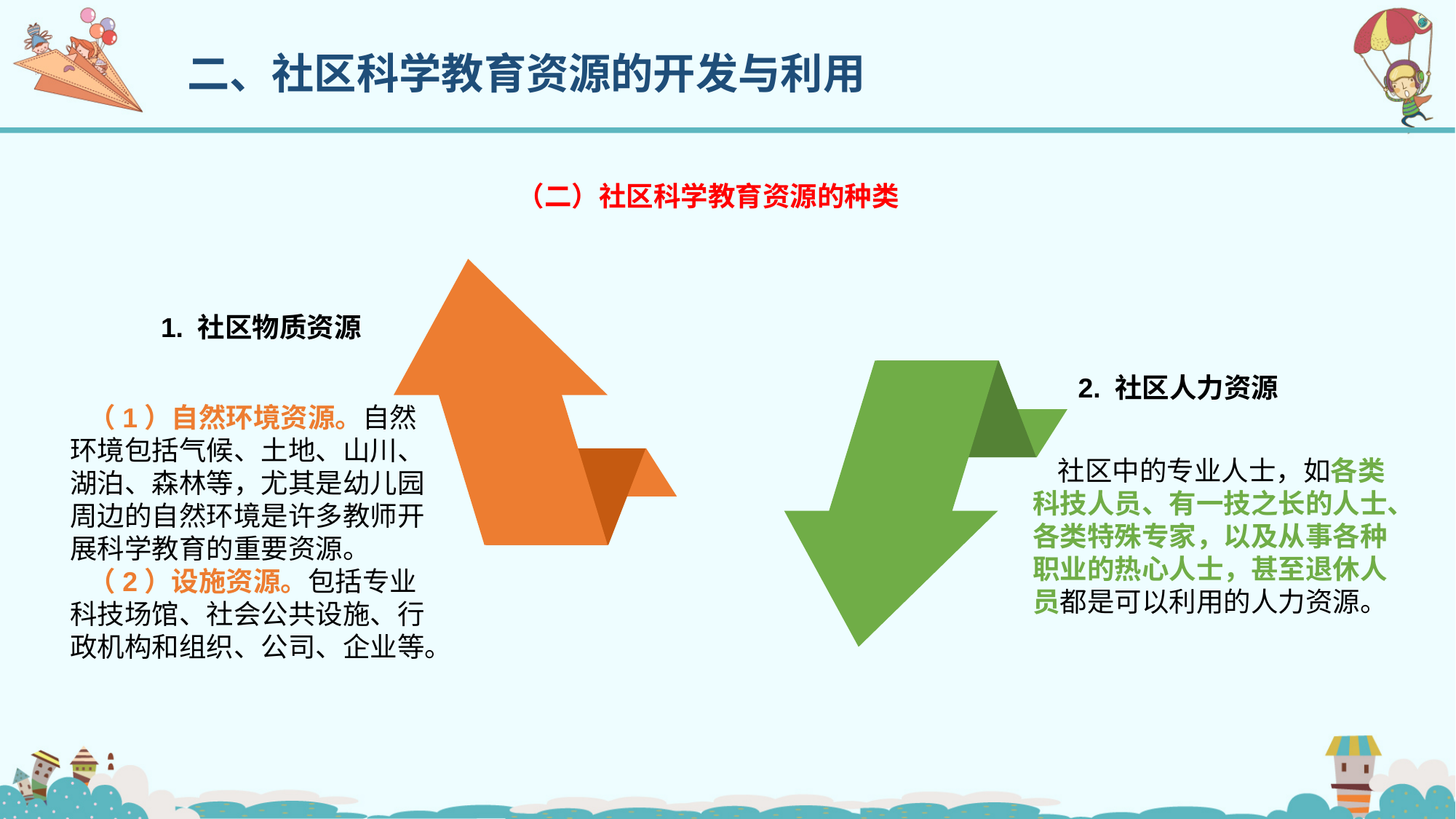

二、社区科学教育资源的开发与利用

（二）社区科学教育资源的种类

1. 社区物质资源
2. 社区人力资源
  （1）自然环境资源。自然环境包括气候、土地、山川、湖泊、森林等，尤其是幼儿园周边的自然环境是许多教师开展科学教育的重要资源。
  （2）设施资源。包括专业科技场馆、社会公共设施、行政机构和组织、公司、企业等。
   社区中的专业人士，如各类科技人员、有一技之长的人士、各类特殊专家，以及从事各种职业的热心人士，甚至退休人员都是可以利用的人力资源。